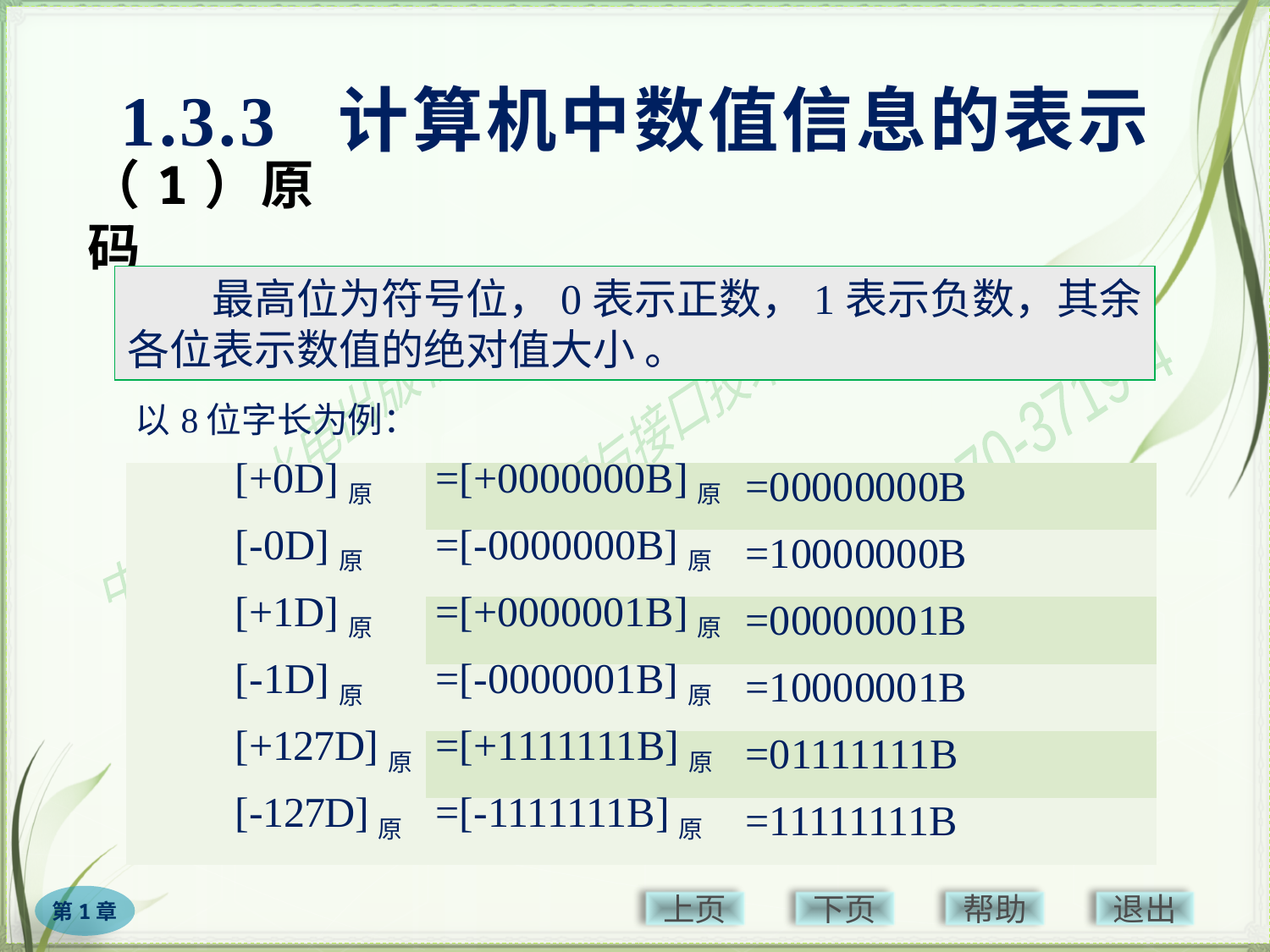

1.3.3  计算机中数值信息的表示
# （1）原码
最高位为符号位，0表示正数，1表示负数，其余各位表示数值的绝对值大小 。
| 以8位字长为例： |  |  |
| --- | --- | --- |
| [+0D]原 | =[+0000000B]原 | =00000000B |
| [-0D]原 | =[-0000000B]原 | =10000000B |
| [+1D]原 | =[+0000001B]原 | =00000001B |
| [-1D]原 | =[-0000001B]原 | =10000001B |
| [+127D]原 | =[+1111111B]原 | =01111111B |
| [-127D]原 | =[-1111111B]原 | =11111111B |